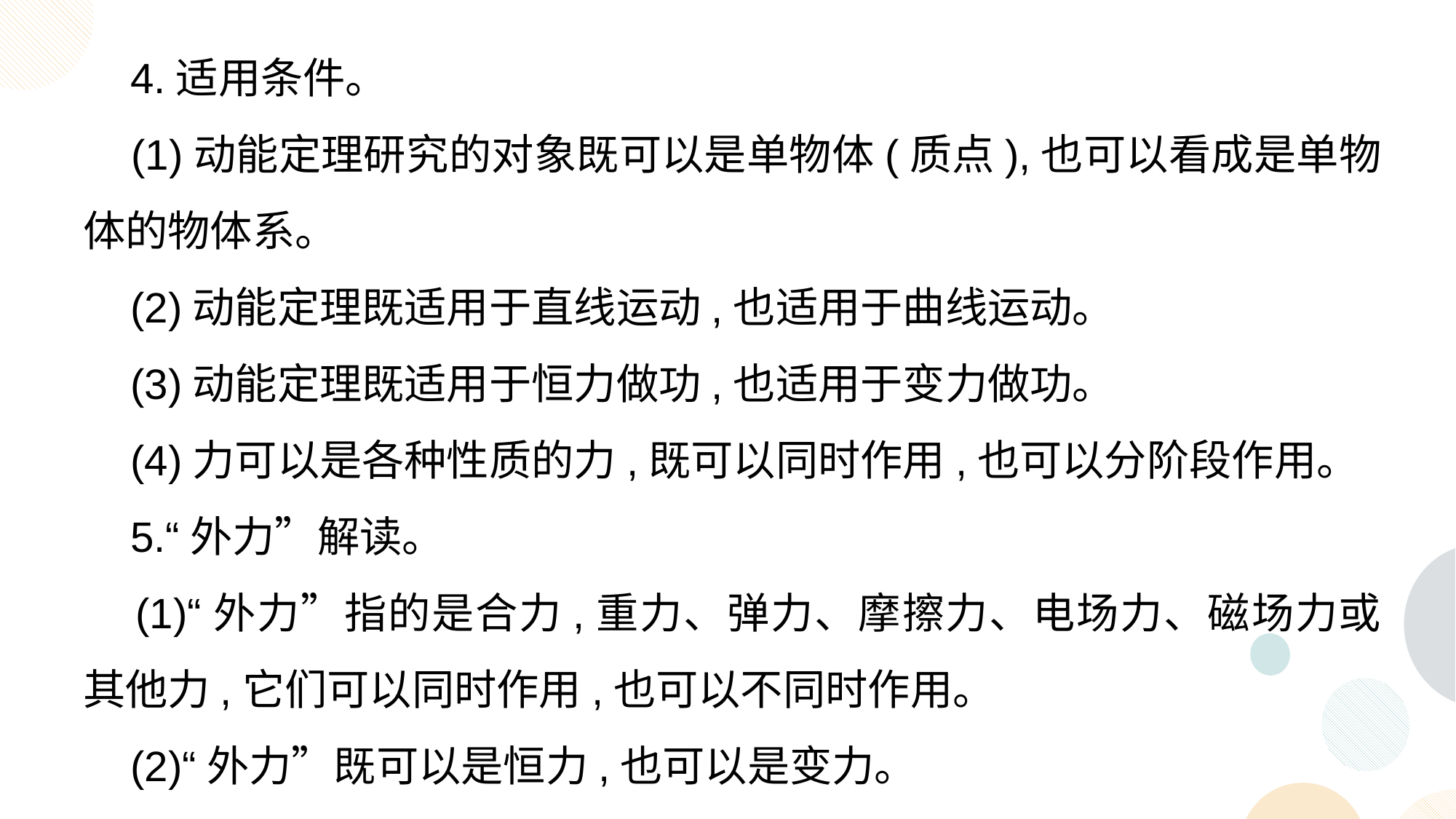

4.适用条件。
    (1)动能定理研究的对象既可以是单物体(质点),也可以看成是单物体的物体系。
    (2)动能定理既适用于直线运动,也适用于曲线运动。
    (3)动能定理既适用于恒力做功,也适用于变力做功。
    (4)力可以是各种性质的力,既可以同时作用,也可以分阶段作用。
    5.“外力”解读。
    (1)“外力”指的是合力,重力、弹力、摩擦力、电场力、磁场力或其他力,它们可以同时作用,也可以不同时作用。
    (2)“外力”既可以是恒力,也可以是变力。